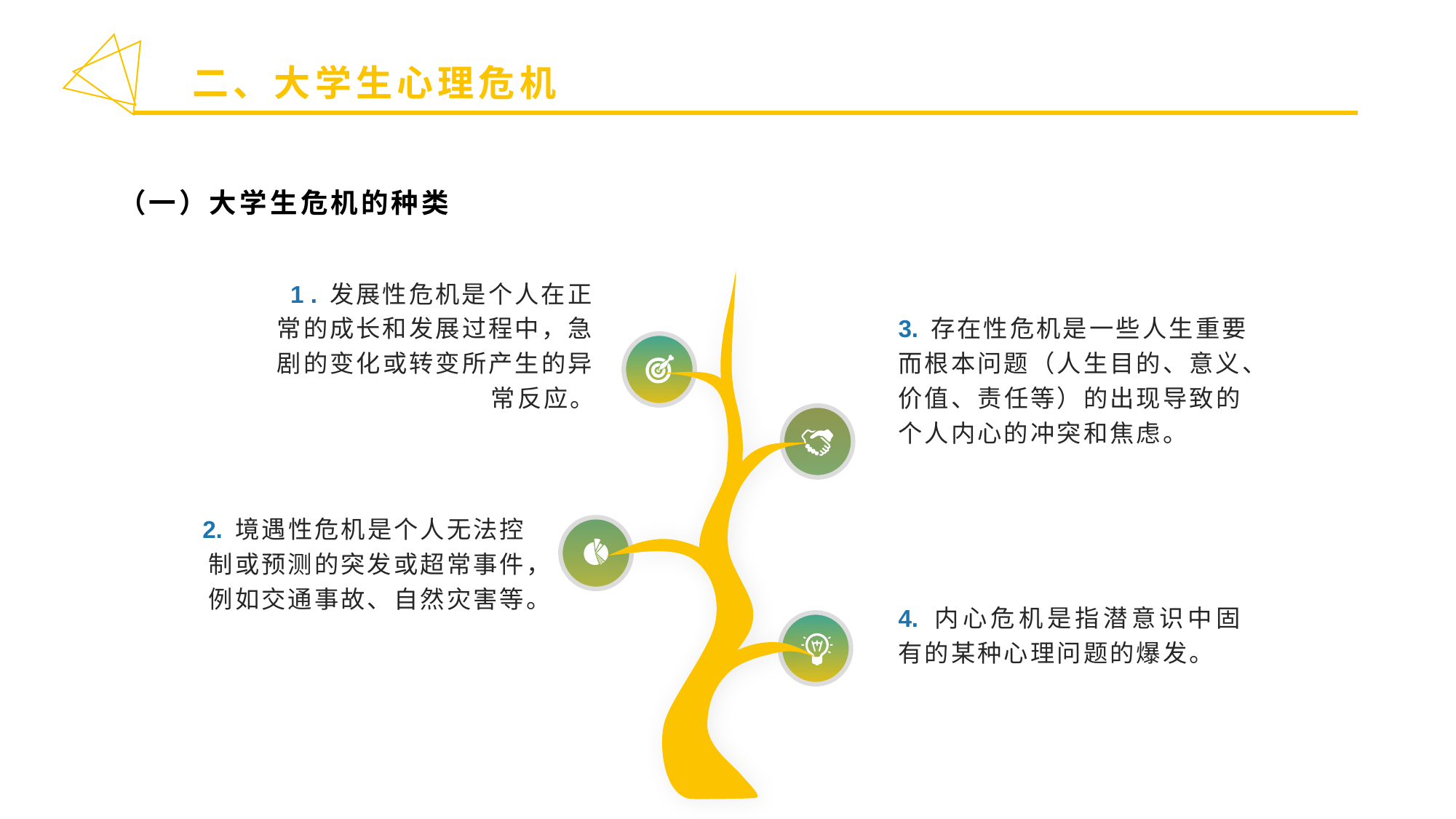

二、大学生心理危机
（一）大学生危机的种类

1 . 发展性危机是个人在正常的成长和发展过程中，急剧的变化或转变所产生的异常反应。
3. 存在性危机是一些人生重要而根本问题（人生目的、意义、价值、责任等）的出现导致的个人内心的冲突和焦虑。

2. 境遇性危机是个人无法控制或预测的突发或超常事件，例如交通事故、自然灾害等。

4. 内心危机是指潜意识中固有的某种心理问题的爆发。